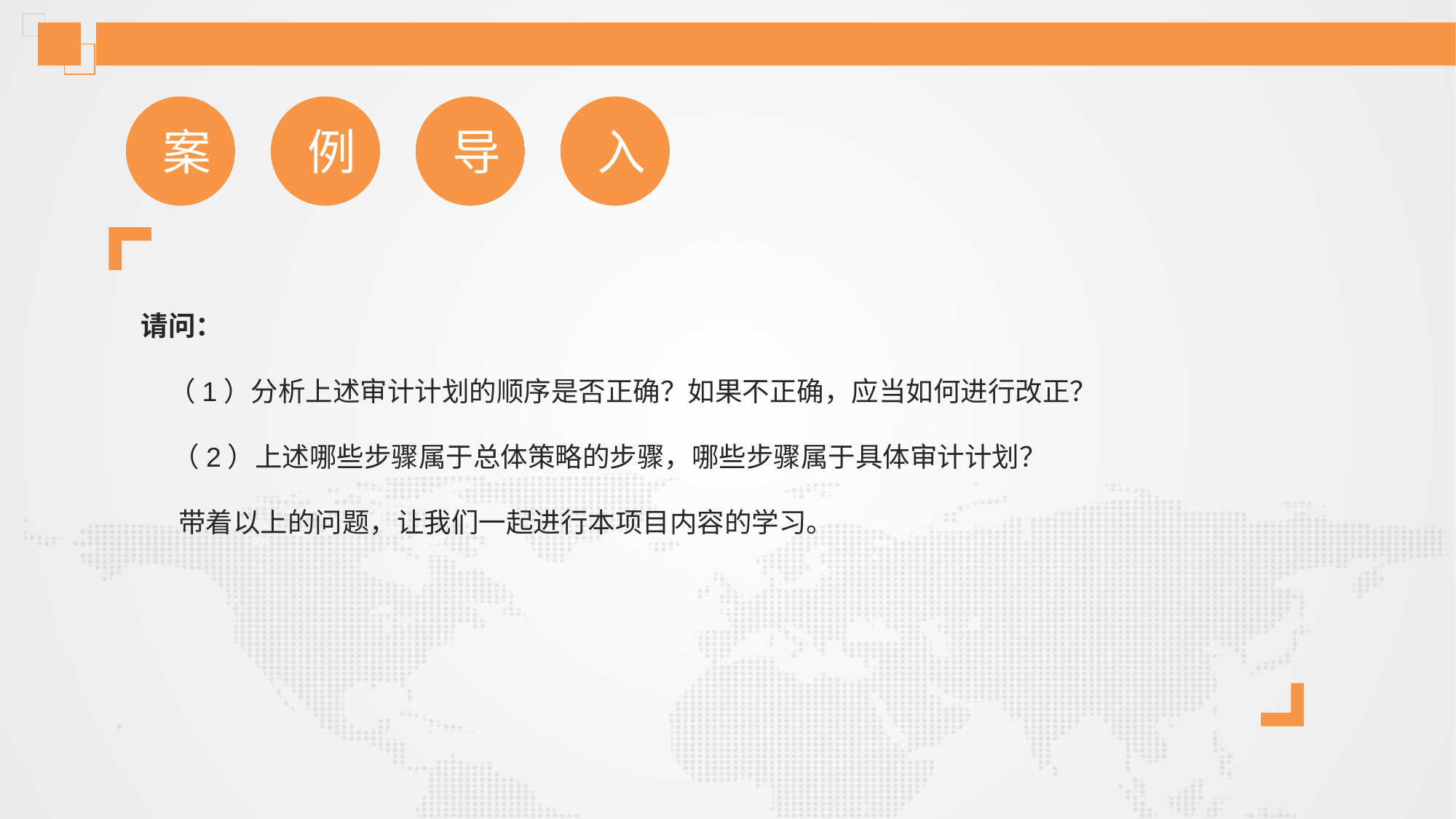

案

例

导

入

请问：
　（1）分析上述审计计划的顺序是否正确？如果不正确，应当如何进行改正？
    （2）上述哪些步骤属于总体策略的步骤，哪些步骤属于具体审计计划？
     带着以上的问题，让我们一起进行本项目内容的学习。